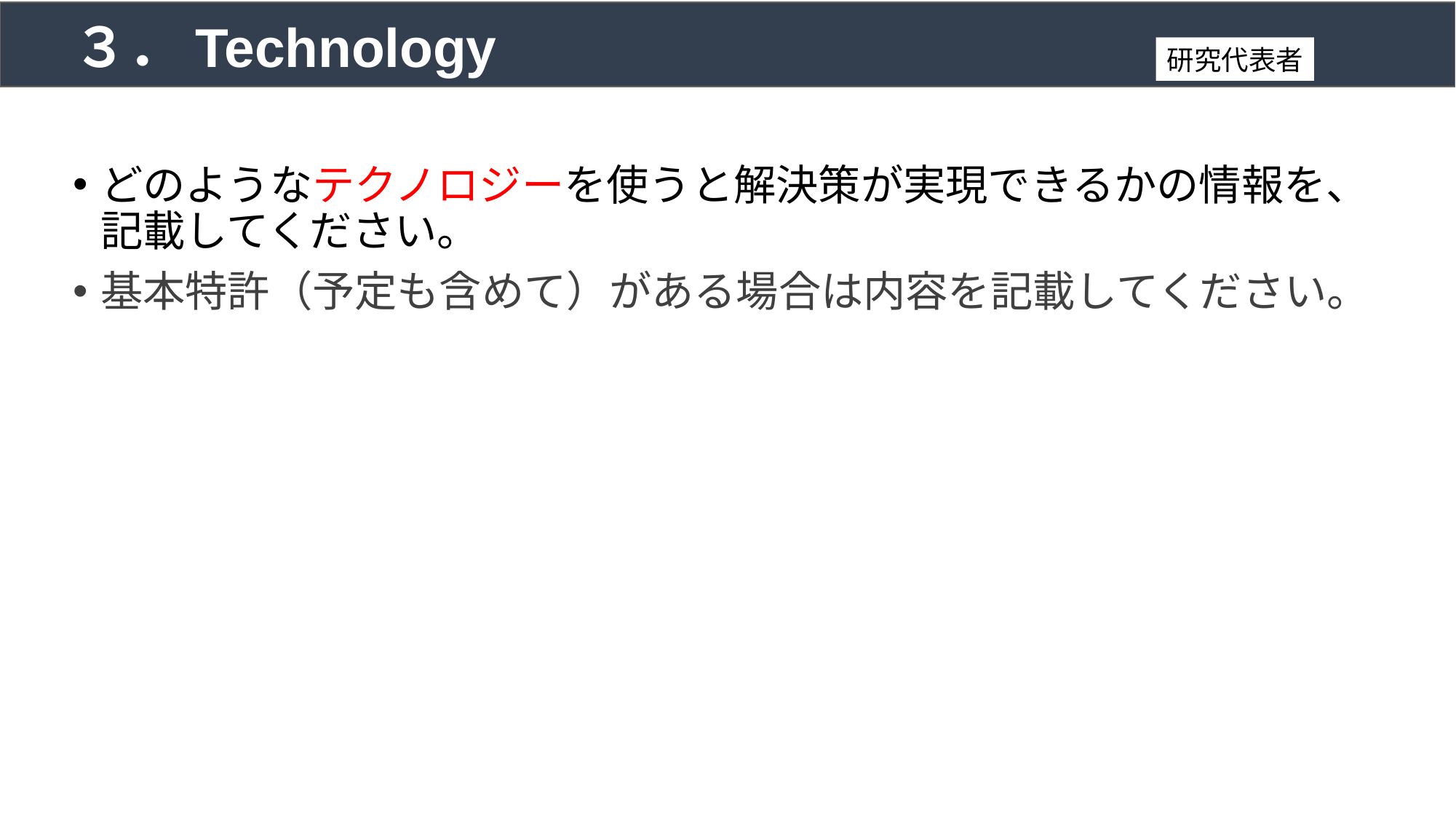

# ３．Technology

研究代表者
どのようなテクノロジーを使うと解決策が実現できるかの情報を、記載してください。
基本特許（予定も含めて）がある場合は内容を記載してください。